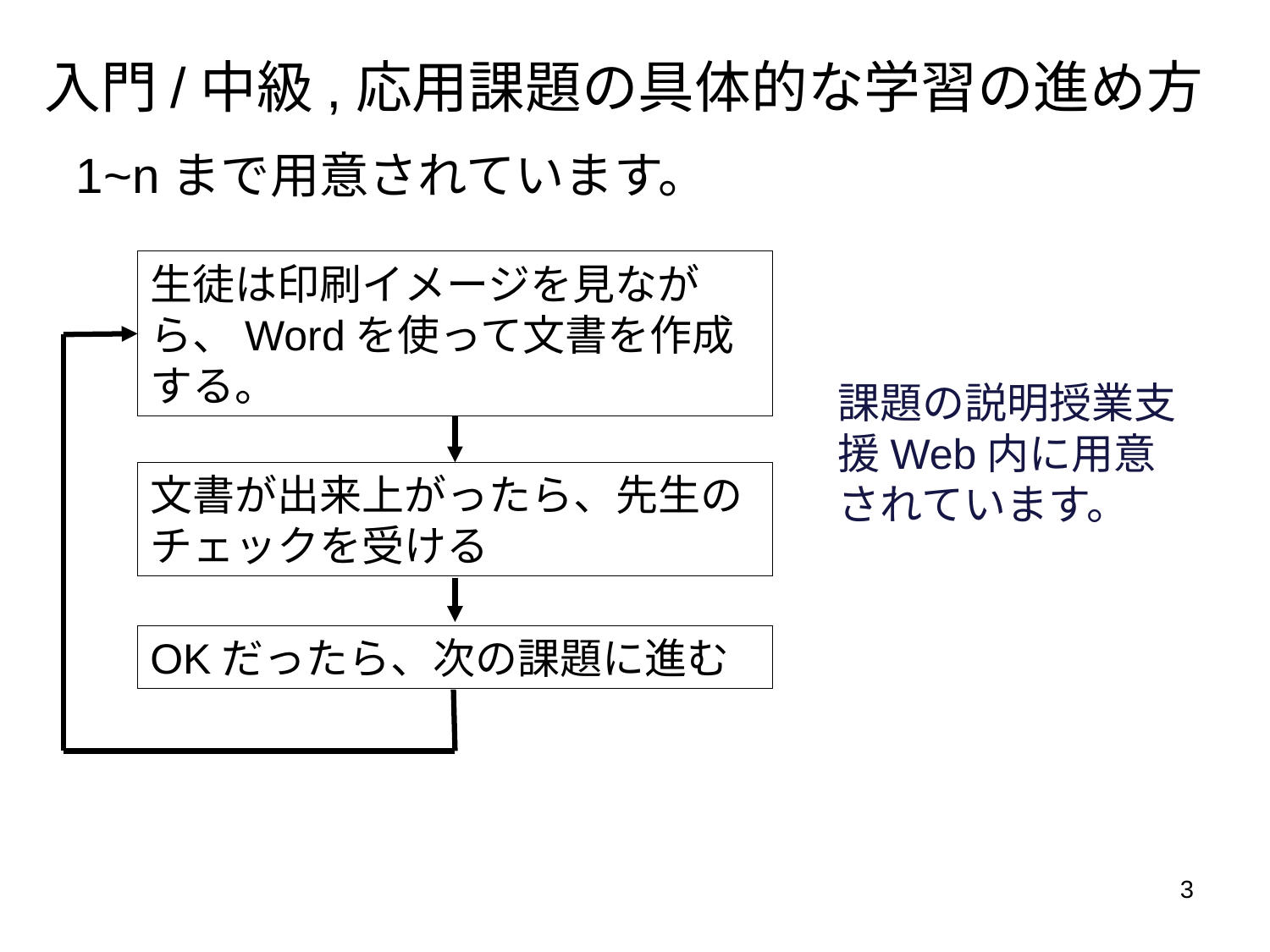

# 入門/中級,応用課題の具体的な学習の進め方
1~nまで用意されています。
生徒は印刷イメージを見ながら、Wordを使って文書を作成する。
課題の説明授業支援Web内に用意されています。
文書が出来上がったら、先生のチェックを受ける
OKだったら、次の課題に進む
3